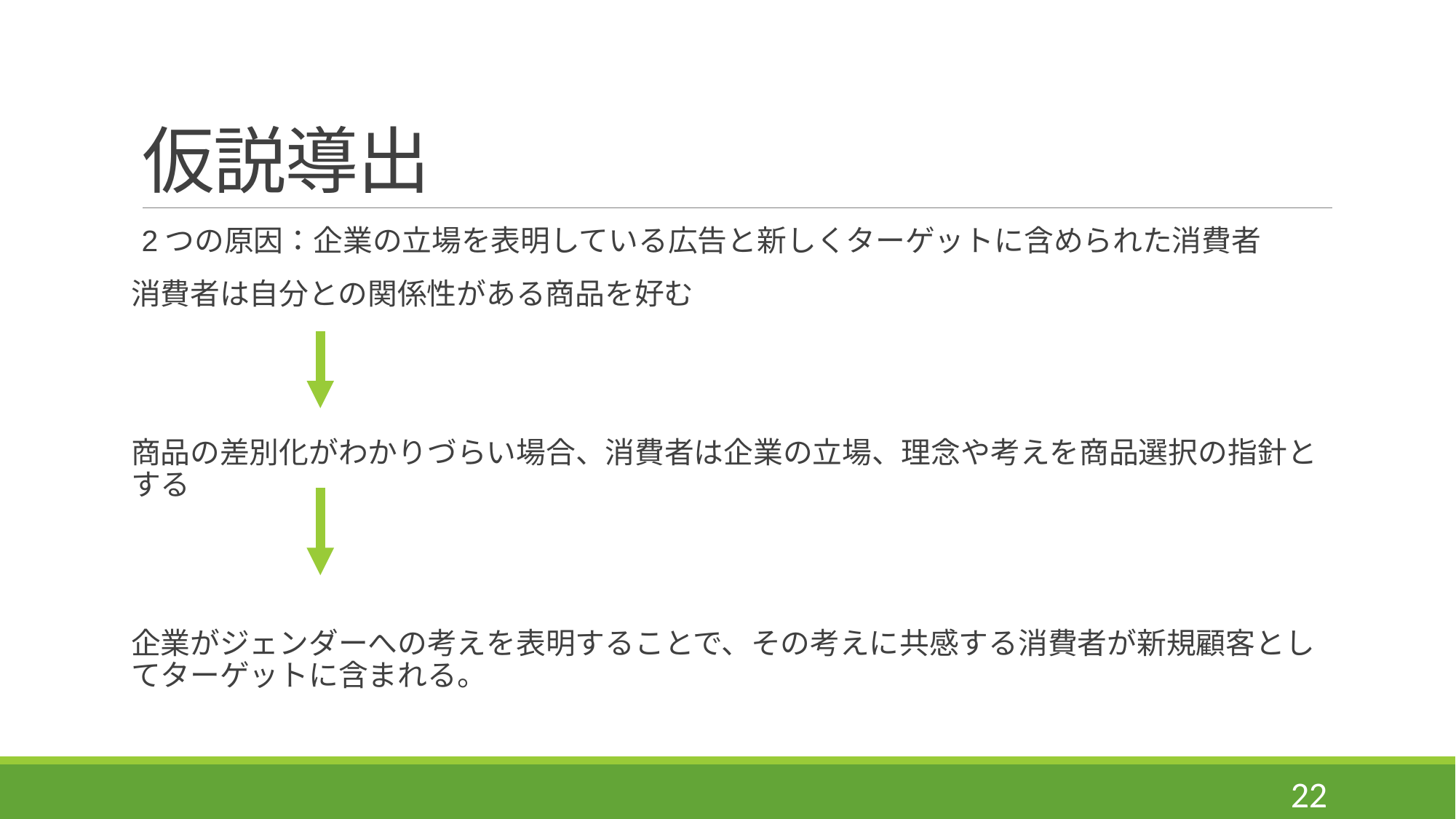

# 仮説導出
2つの原因：企業の立場を表明している広告と新しくターゲットに含められた消費者
消費者は自分との関係性がある商品を好む

商品の差別化がわかりづらい場合、消費者は企業の立場、理念や考えを商品選択の指針とする

企業がジェンダーへの考えを表明することで、その考えに共感する消費者が新規顧客としてターゲットに含まれる。

22